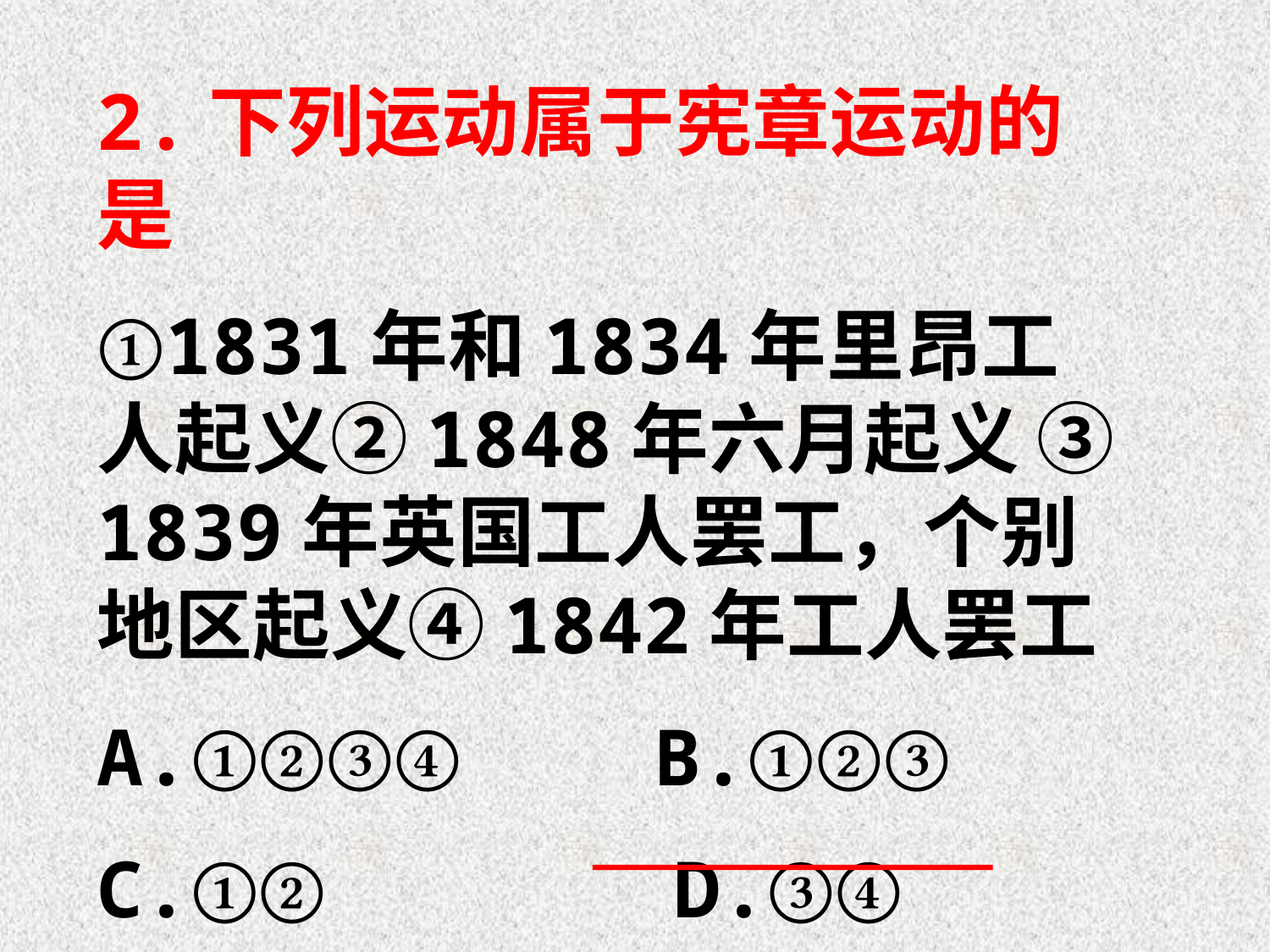

2.下列运动属于宪章运动的是
①1831年和1834年里昂工人起义②1848年六月起义 ③1839年英国工人罢工，个别地区起义④1842年工人罢工
A.①②③④　　B.①②③
C.①②　　　　D.③④